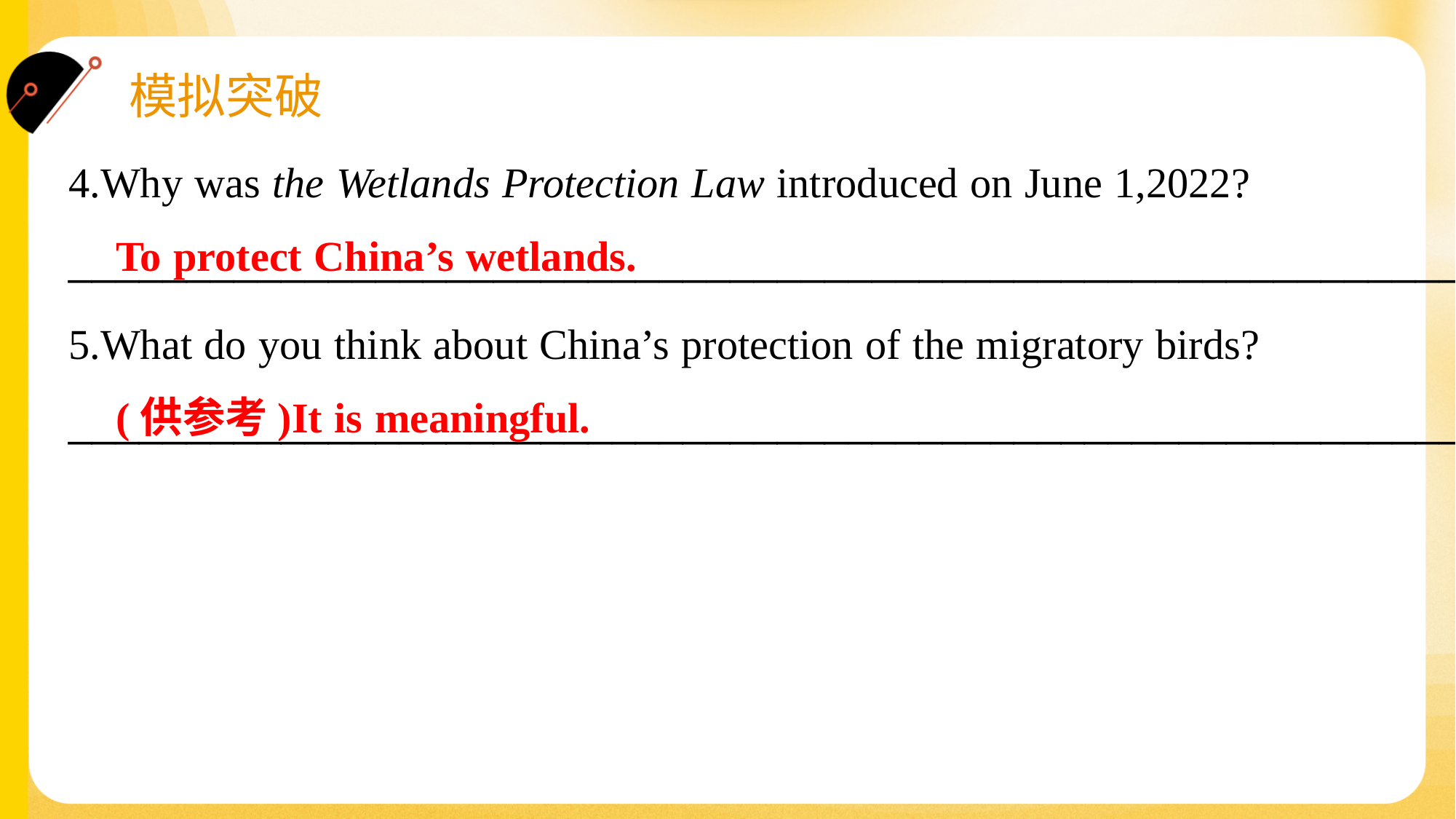

4.Why was the Wetlands Protection Law introduced on June 1,2022?
______________________________________________________________

    To protect China’s wetlands.
5.What do you think about China’s protection of the migratory birds?
______________________________________________________________

    (供参考)It is meaningful.